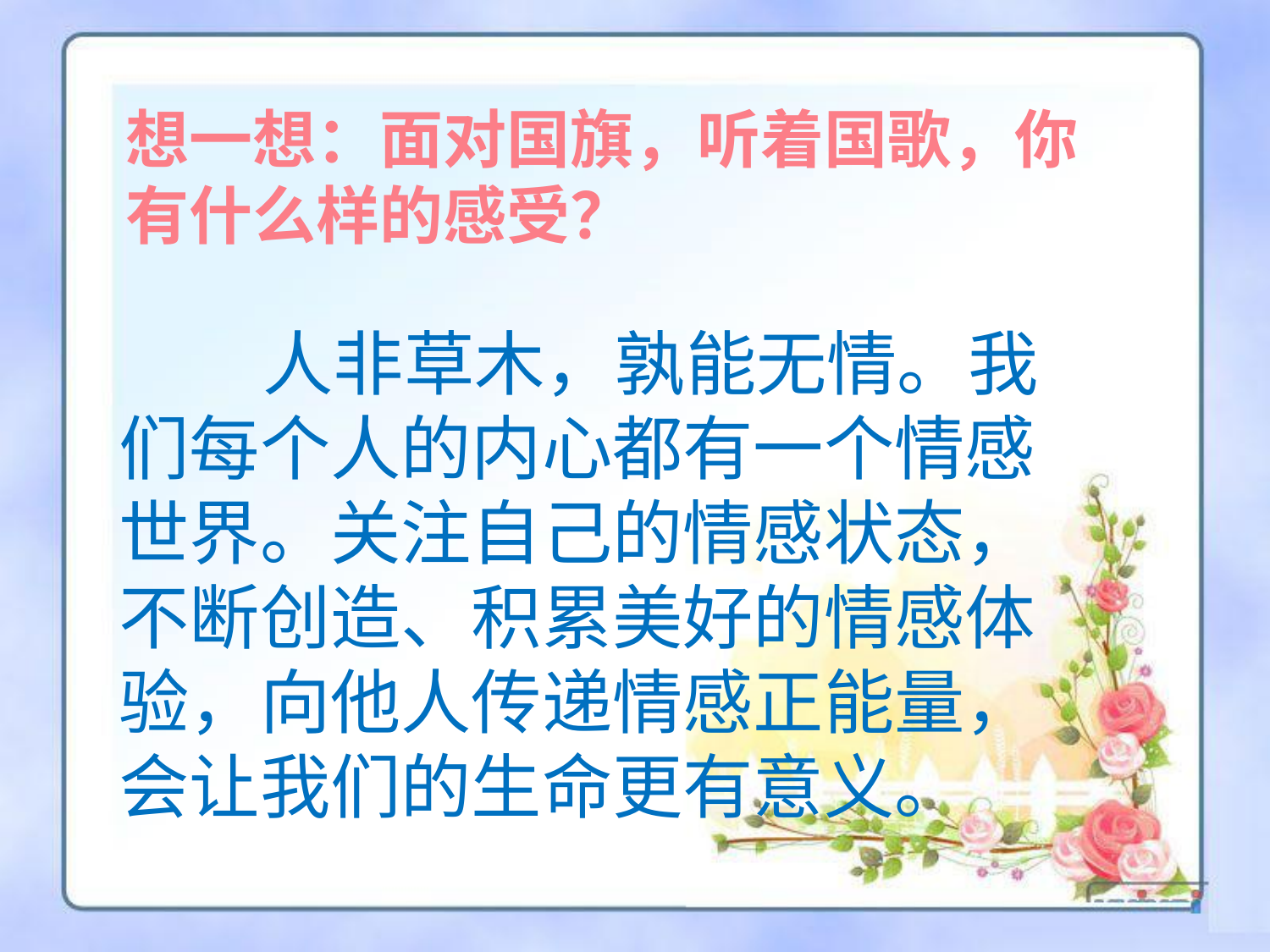

想一想：面对国旗，听着国歌，你有什么样的感受？
        人非草木，孰能无情。我们每个人的内心都有一个情感世界。关注自己的情感状态，不断创造、积累美好的情感体验，向他人传递情感正能量，会让我们的生命更有意义。